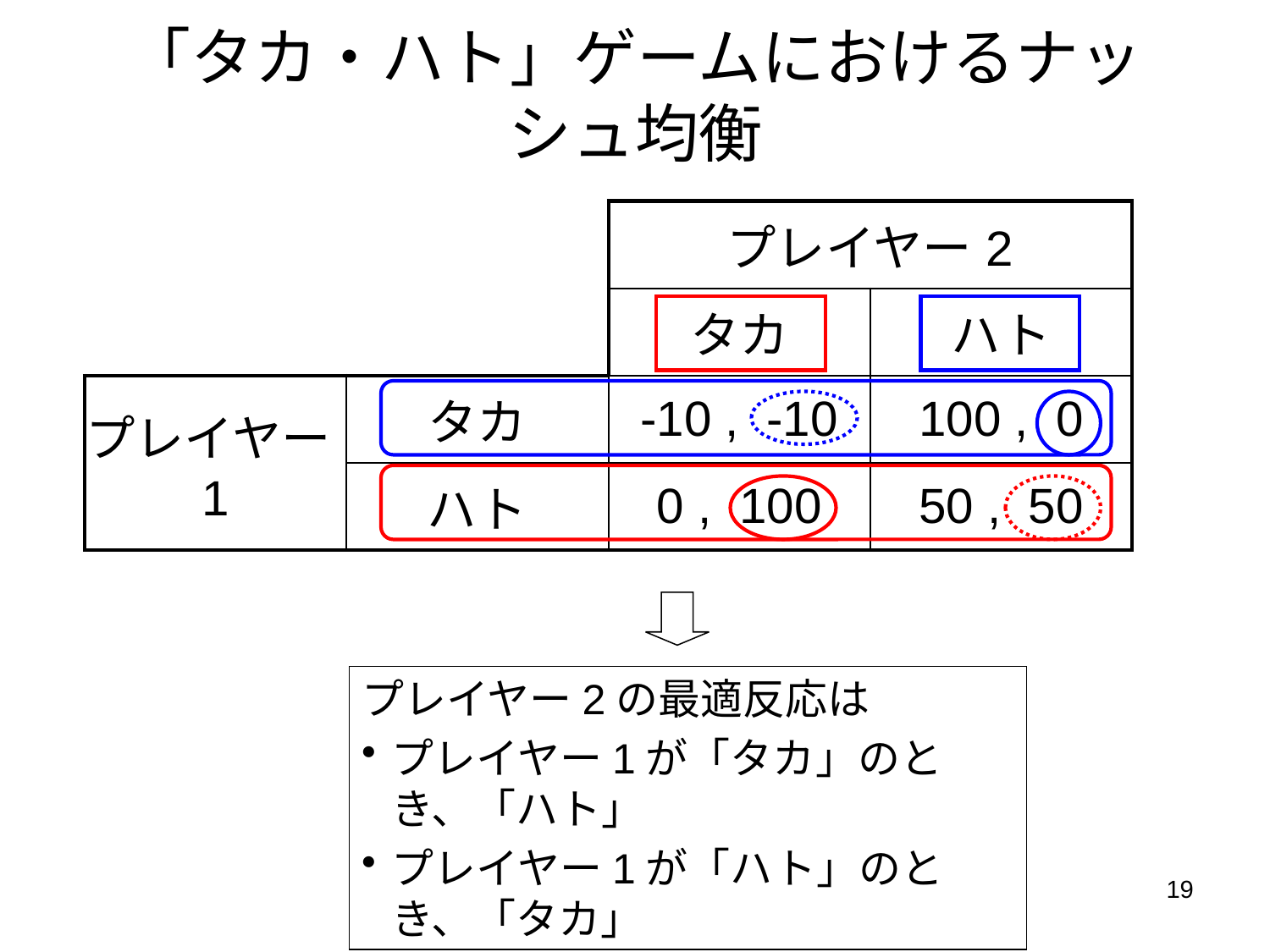

# 「タカ・ハト」ゲームにおけるナッシュ均衡
|  |  | プレイヤー2 |  |
| --- | --- | --- | --- |
|  |  | タカ | ハト |
| プレイヤー1 | タカ | -10 , -10 | 100 , 0 |
|  | ハト | 0 , 100 | 50 , 50 |

プレイヤー2の最適反応は
プレイヤー1が「タカ」のとき、「ハト」
プレイヤー1が「ハト」のとき、「タカ」
19